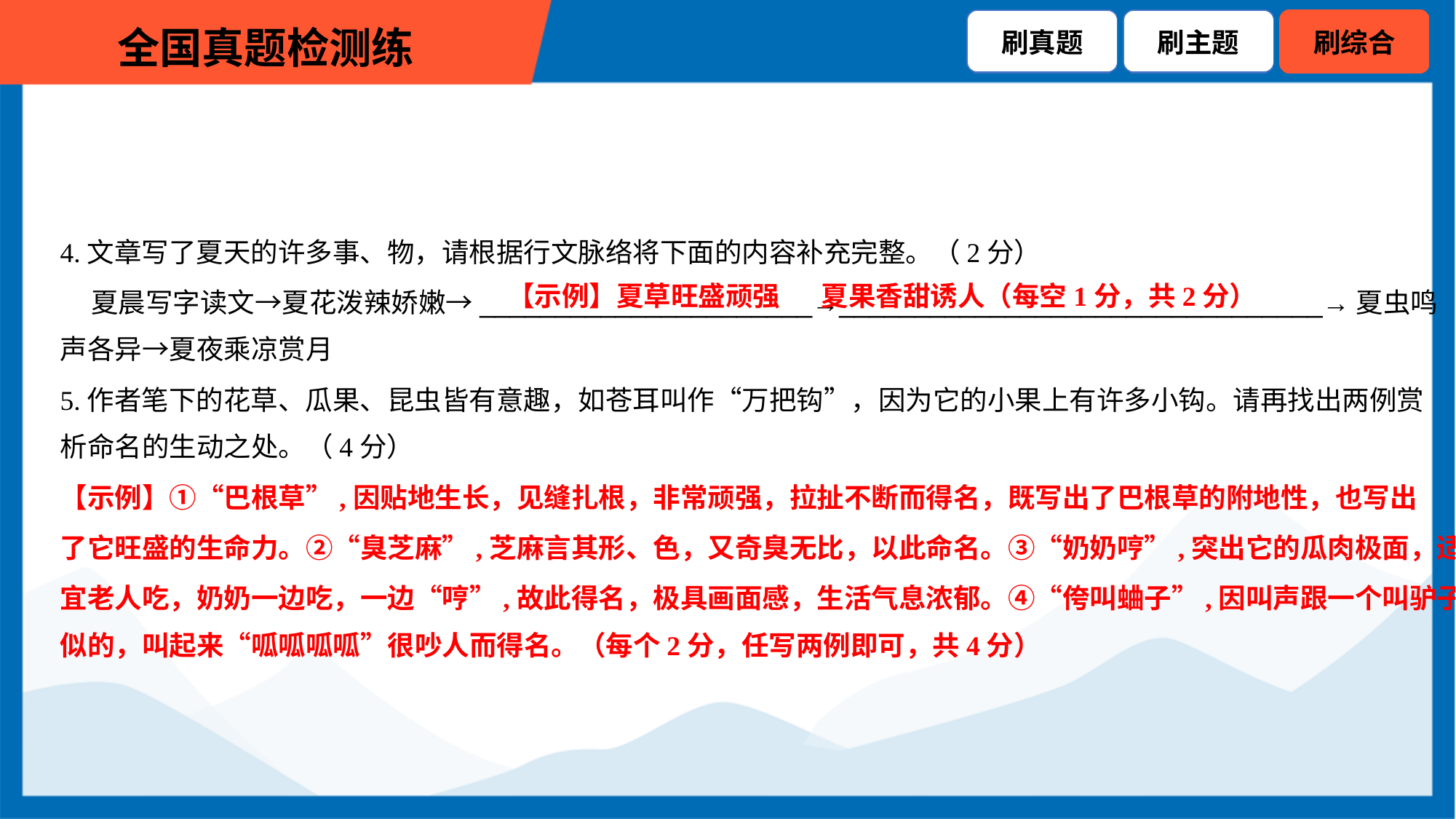

4.文章写了夏天的许多事、物，请根据行文脉络将下面的内容补充完整。（2分）
    夏晨写字读文→夏花泼辣娇嫩→______________________→________________________________→夏虫鸣
声各异→夏夜乘凉赏月
【示例】夏草旺盛顽强
夏果香甜诱人（每空1分，共2分）
5.作者笔下的花草、瓜果、昆虫皆有意趣，如苍耳叫作“万把钩”，因为它的小果上有许多小钩。请再找出两例赏
析命名的生动之处。（4分）
【示例】①“巴根草”,因贴地生长，见缝扎根，非常顽强，拉扯不断而得名，既写出了巴根草的附地性，也写出
了它旺盛的生命力。②“臭芝麻”,芝麻言其形、色，又奇臭无比，以此命名。③“奶奶哼”,突出它的瓜肉极面，适
宜老人吃，奶奶一边吃，一边“哼”,故此得名，极具画面感，生活气息浓郁。④“侉叫蛐子”,因叫声跟一个叫驴子
似的，叫起来“呱呱呱呱”很吵人而得名。（每个2分，任写两例即可，共4分）